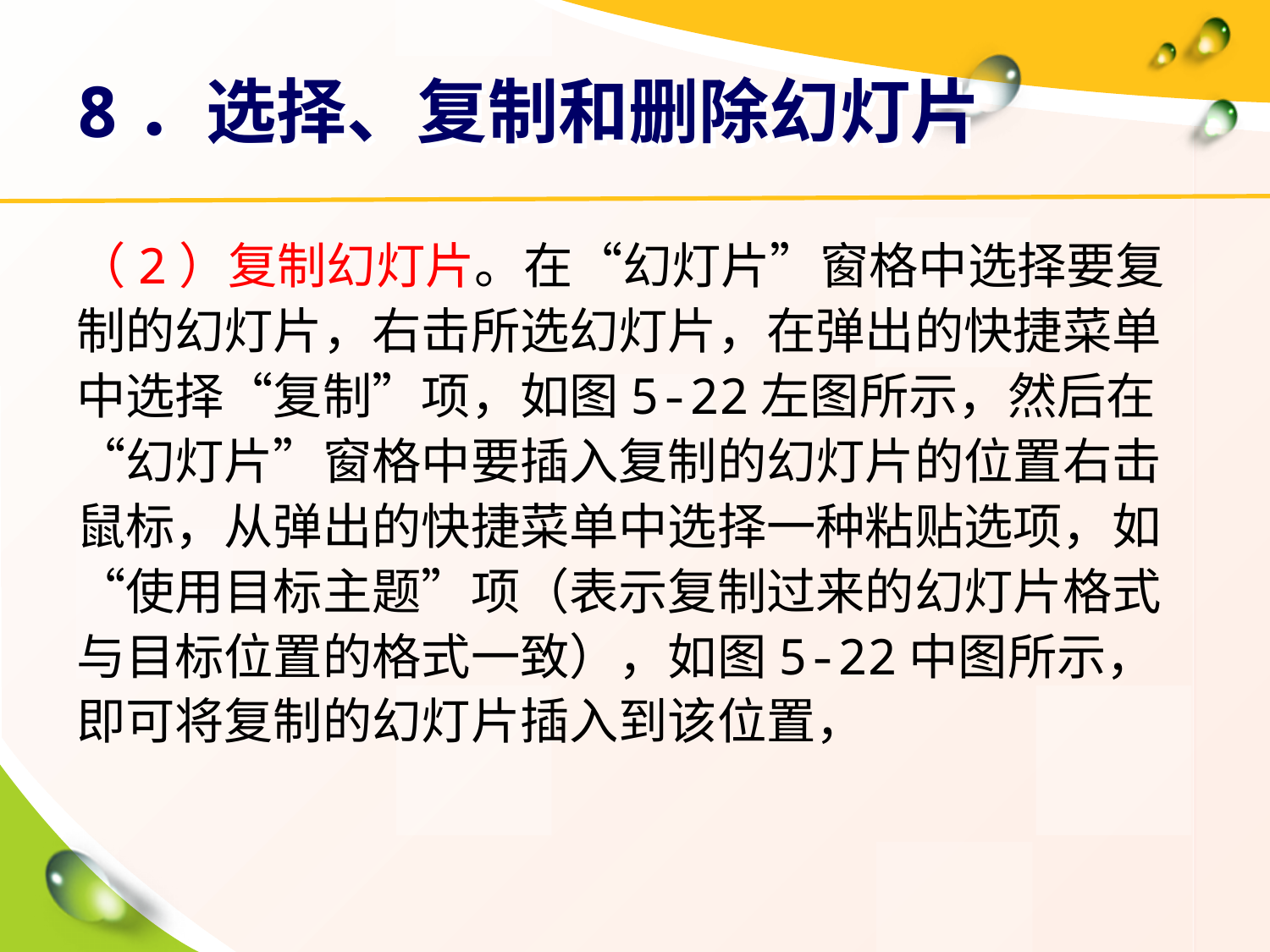

# 8．选择、复制和删除幻灯片
（2）复制幻灯片。在“幻灯片”窗格中选择要复制的幻灯片，右击所选幻灯片，在弹出的快捷菜单中选择“复制”项，如图5-22左图所示，然后在“幻灯片”窗格中要插入复制的幻灯片的位置右击鼠标，从弹出的快捷菜单中选择一种粘贴选项，如“使用目标主题”项（表示复制过来的幻灯片格式与目标位置的格式一致），如图5-22中图所示，即可将复制的幻灯片插入到该位置，